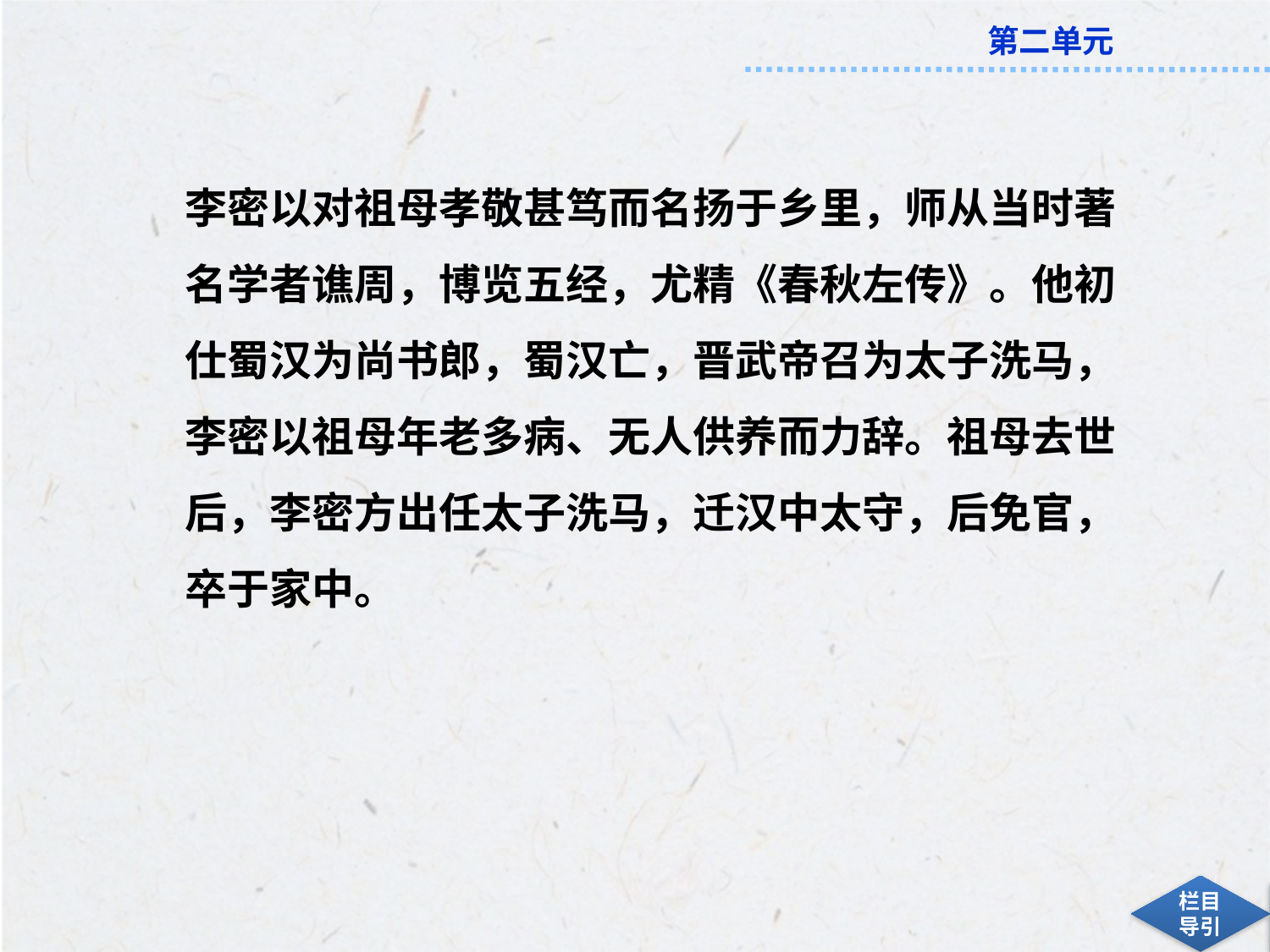

李密以对祖母孝敬甚笃而名扬于乡里，师从当时著名学者谯周，博览五经，尤精《春秋左传》。他初仕蜀汉为尚书郎，蜀汉亡，晋武帝召为太子洗马，李密以祖母年老多病、无人供养而力辞。祖母去世后，李密方出任太子洗马，迁汉中太守，后免官，卒于家中。